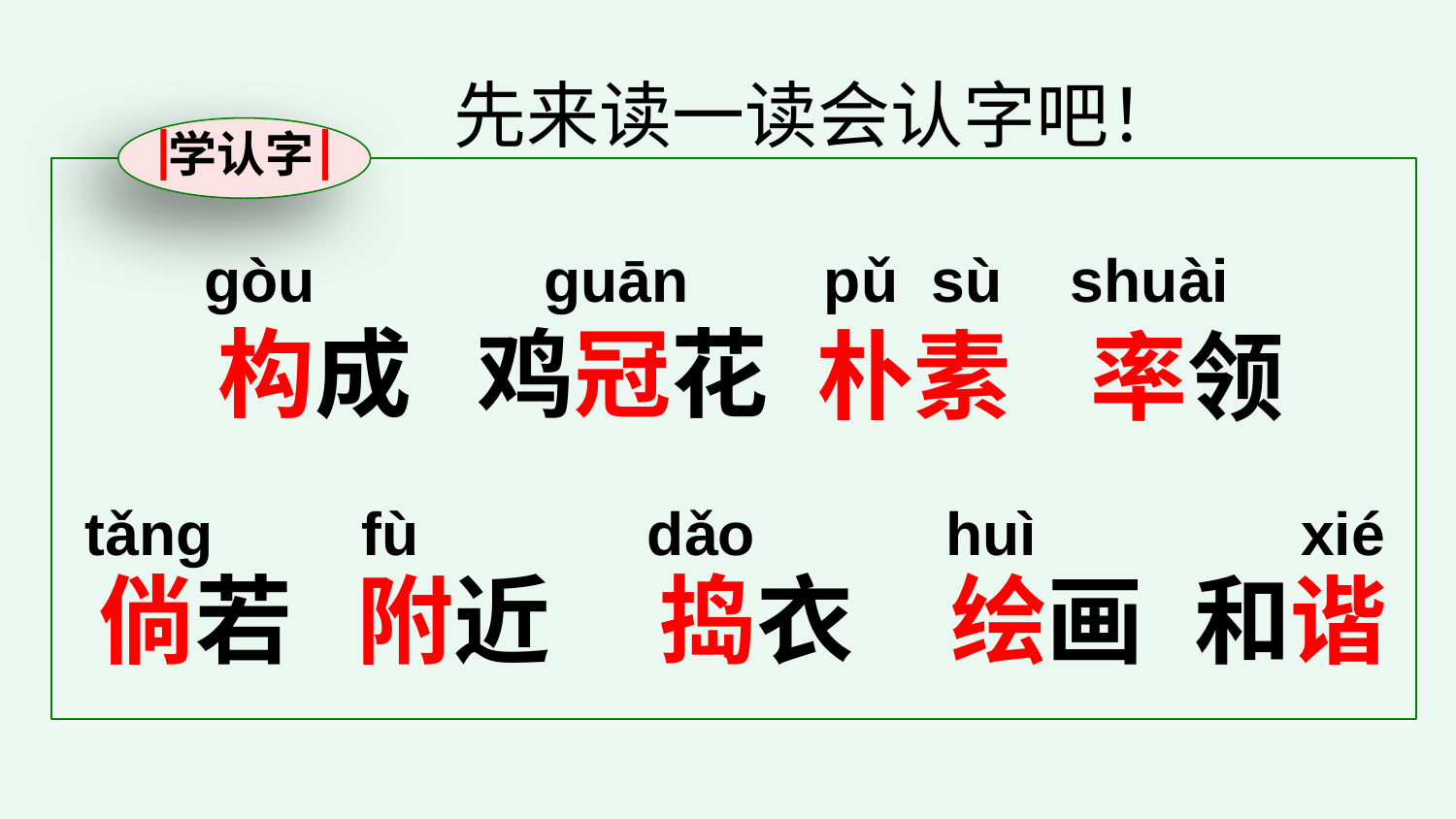

先来读一读会认字吧！

学认字

shuài
gòu
guān
pǔ  sù
构成
鸡冠花
朴素
率领
tǎng
fù
dǎo
huì
xié
倘若
附近
捣衣
绘画
和谐